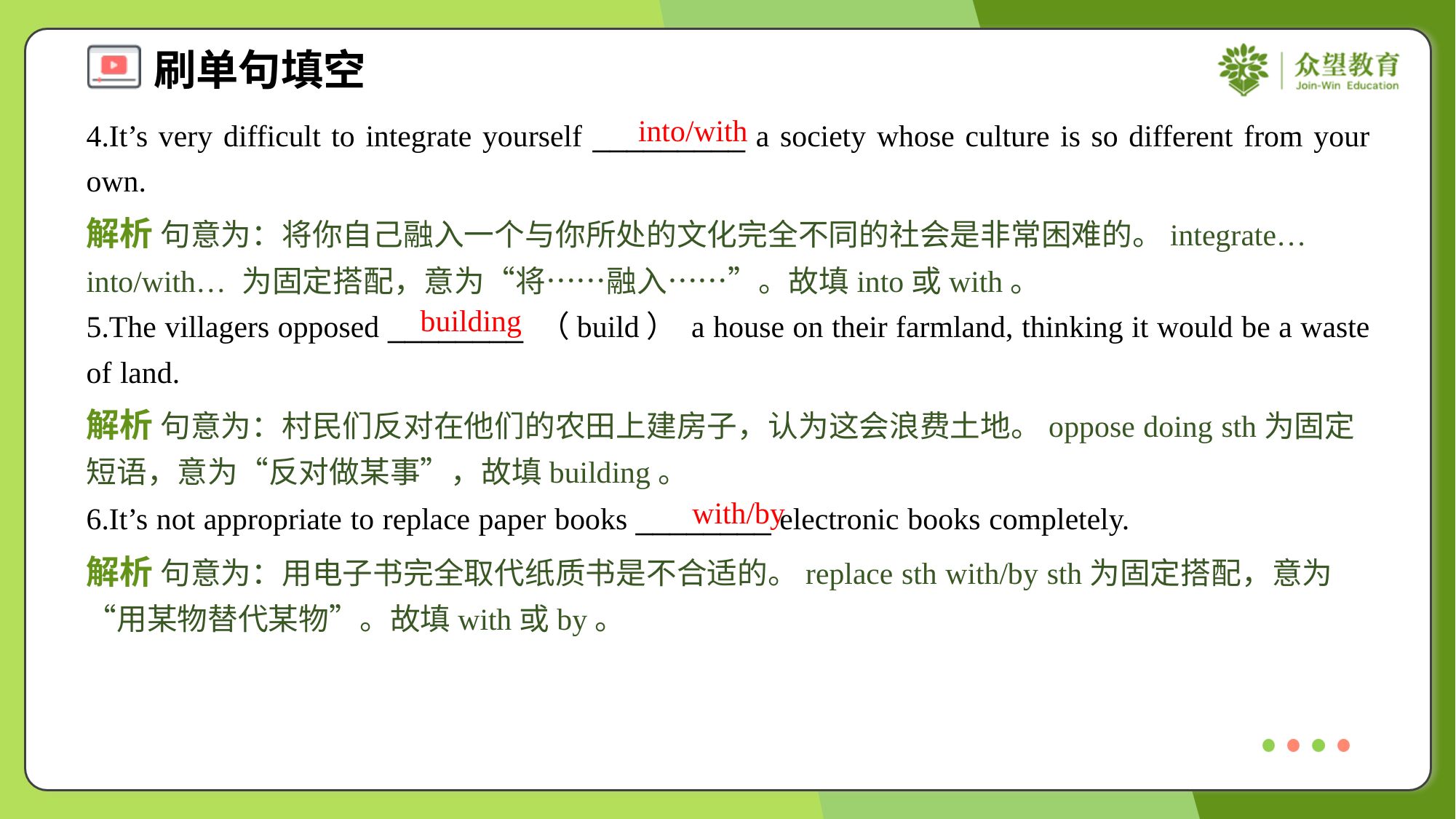

into/with
4.It’s very difficult to integrate yourself _________ a society whose culture is so different from your own.
解析 句意为：将你自己融入一个与你所处的文化完全不同的社会是非常困难的。integrate… into/with… 为固定搭配，意为“将……融入……”。故填into或with。
building
5.The villagers opposed ________ （build） a house on their farmland, thinking it would be a waste of land.
解析 句意为：村民们反对在他们的农田上建房子，认为这会浪费土地。oppose doing sth为固定短语，意为“反对做某事”，故填building。
with/by
6.It’s not appropriate to replace paper books ________ electronic books completely.
解析 句意为：用电子书完全取代纸质书是不合适的。replace sth with/by sth为固定搭配，意为“用某物替代某物”。故填with或by。